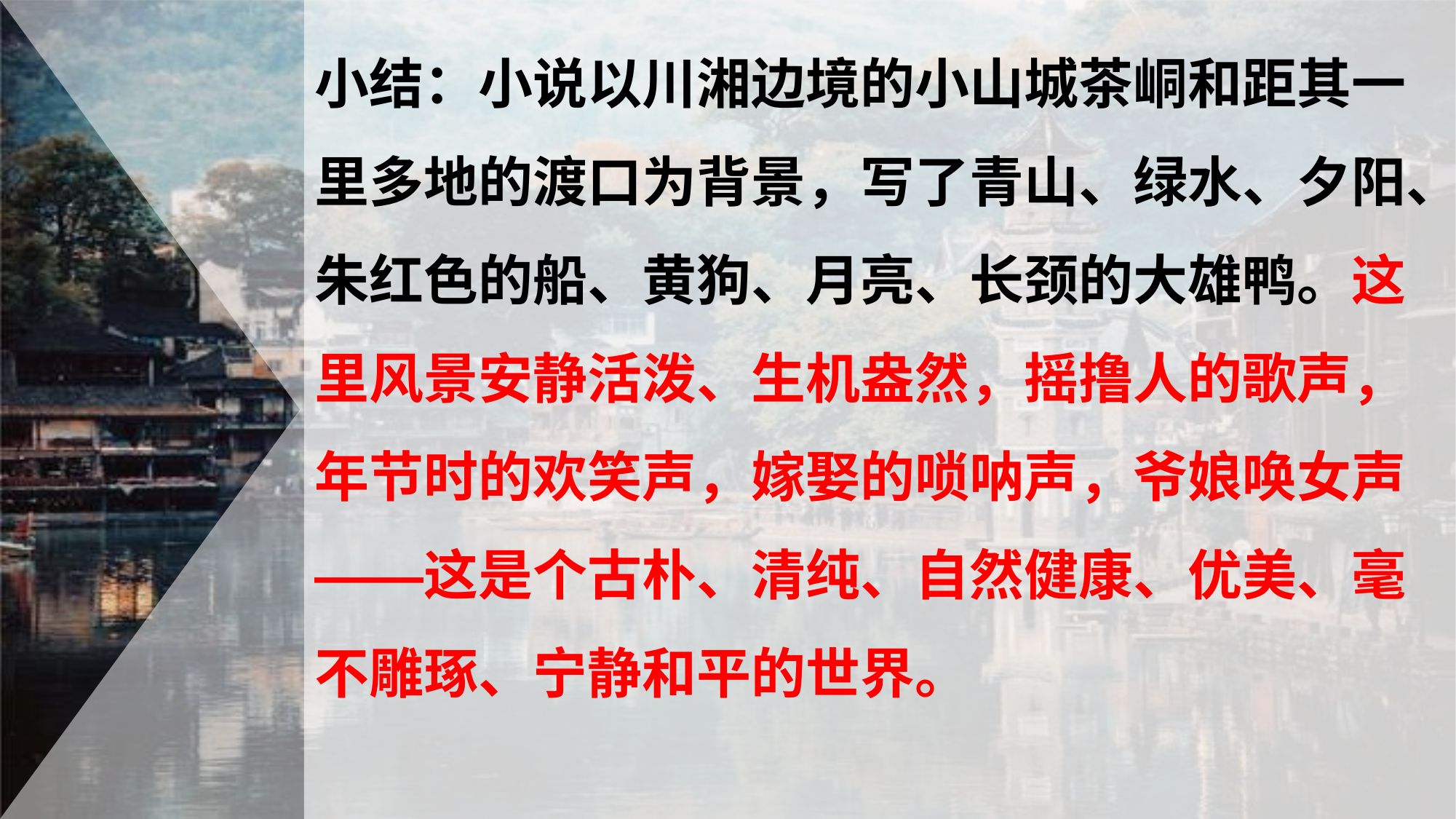

小结：小说以川湘边境的小山城茶峒和距其一里多地的渡口为背景，写了青山、绿水、夕阳、朱红色的船、黄狗、月亮、长颈的大雄鸭。这里风景安静活泼、生机盎然，摇撸人的歌声，年节时的欢笑声，嫁娶的唢呐声，爷娘唤女声——这是个古朴、清纯、自然健康、优美、毫不雕琢、宁静和平的世界。